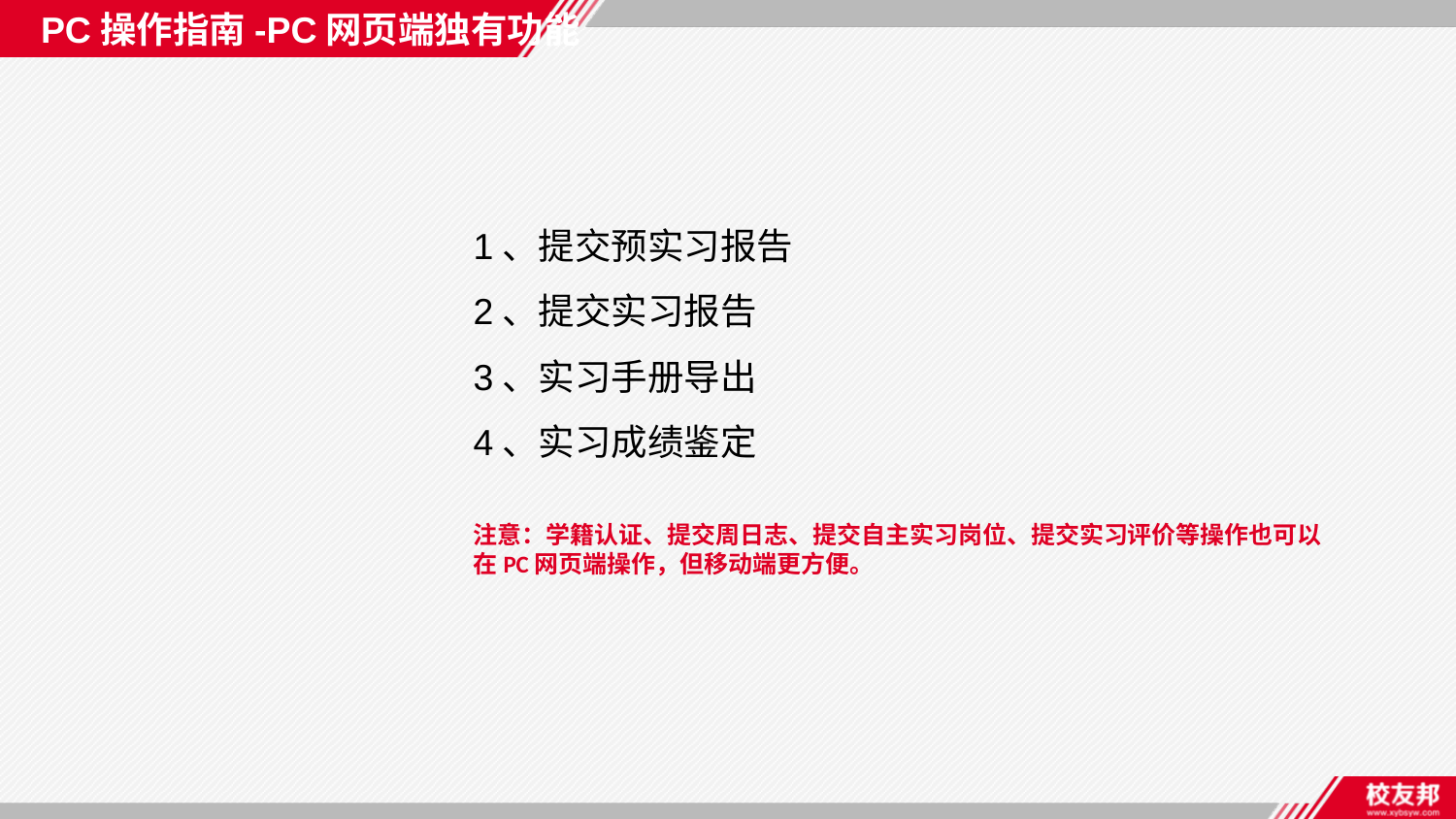

PC操作指南-PC网页端独有功能
1、提交预实习报告
2、提交实习报告
3、实习手册导出
4、实习成绩鉴定
注意：学籍认证、提交周日志、提交自主实习岗位、提交实习评价等操作也可以在PC网页端操作，但移动端更方便。